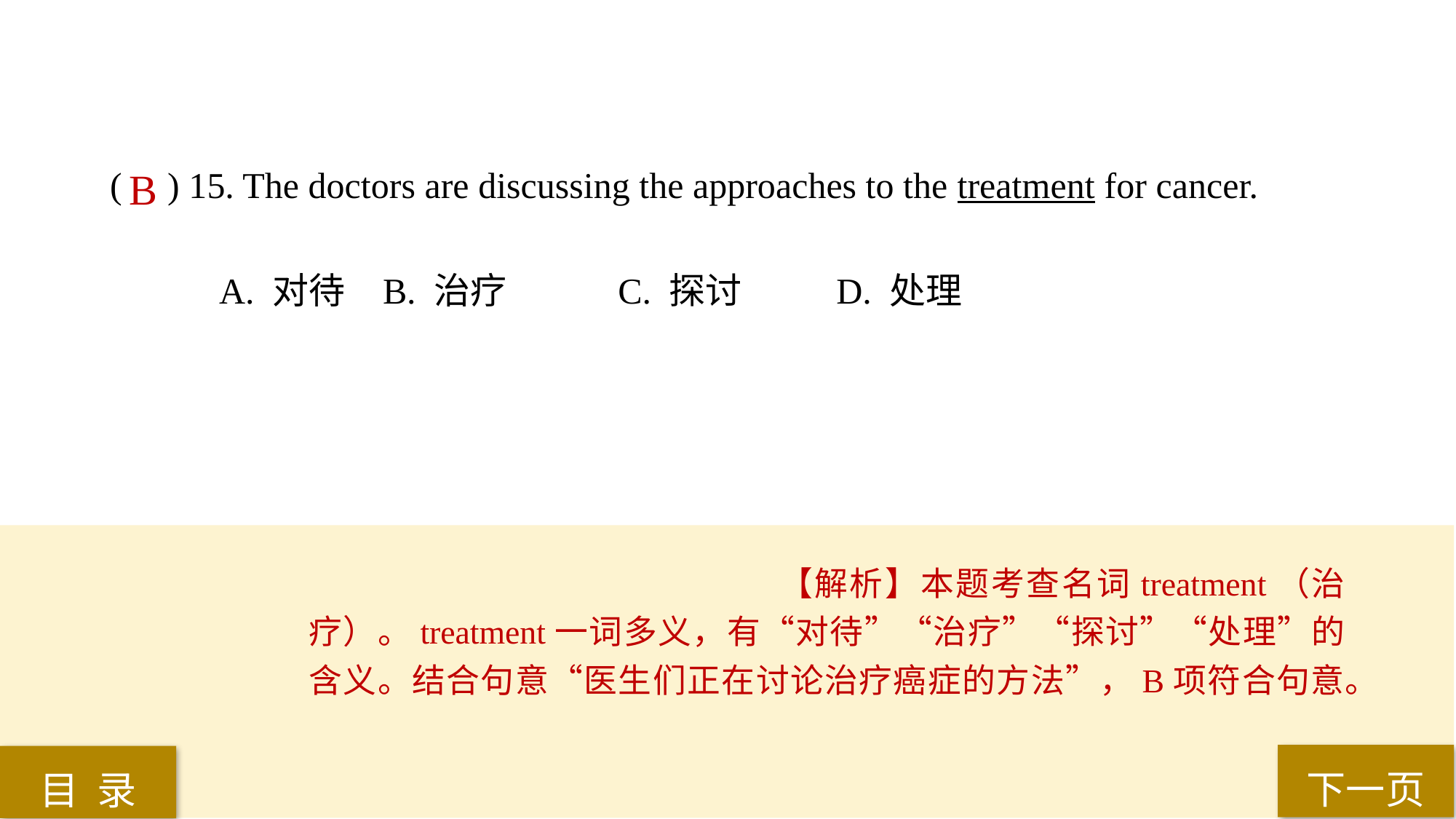

(     ) 15. The doctors are discussing the approaches to the treatment for cancer.

A. 对待 	B. 治疗	 C. 探讨	 D. 处理
B
【解析】本题考查名词treatment（治疗）。treatment一词多义，有“对待”“治疗”“探讨”“处理”的含义。结合句意“医生们正在讨论治疗癌症的方法”，B项符合句意。